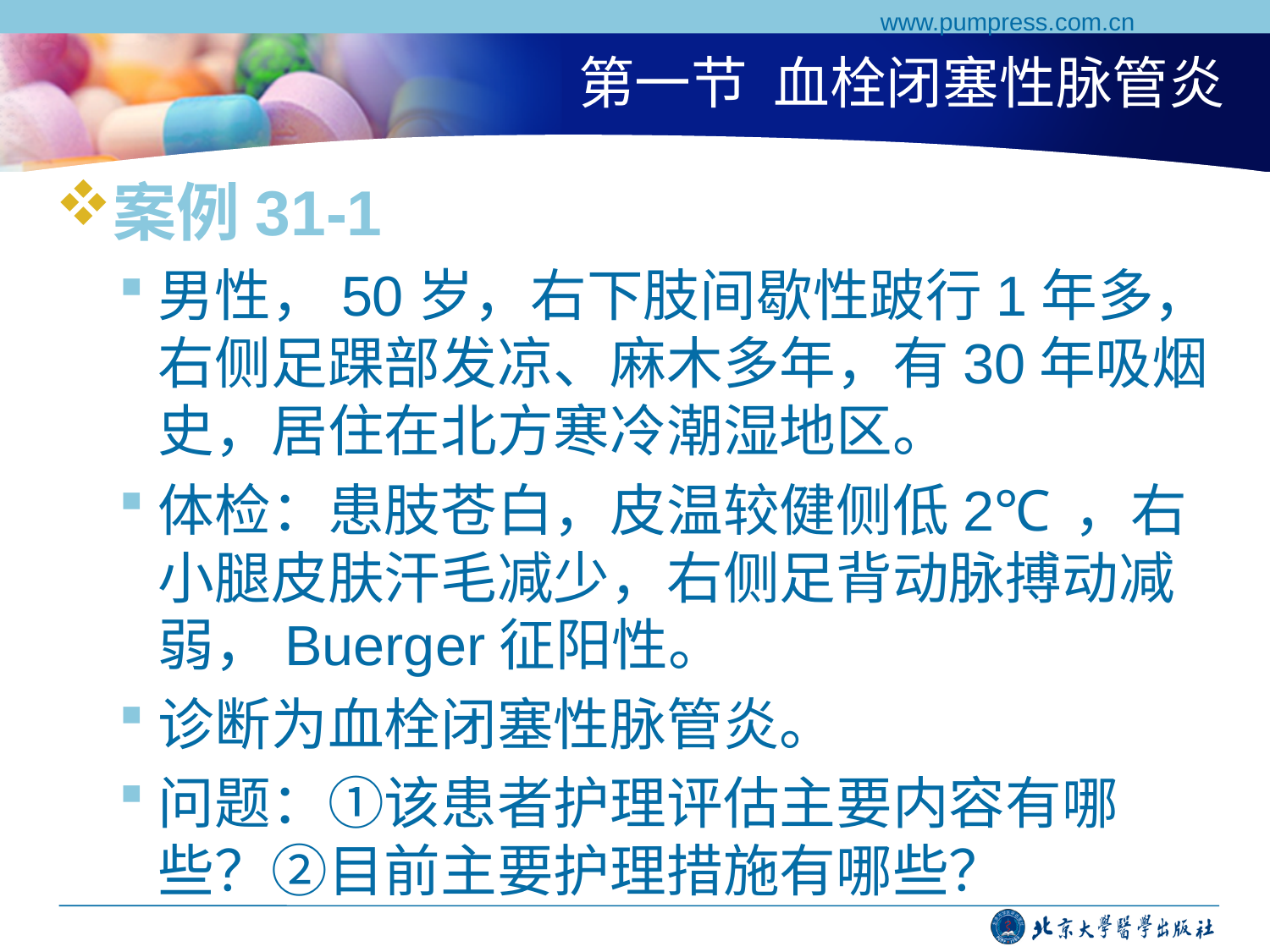

www.pumpress.com.cn
# 第一节  血栓闭塞性脉管炎
案例31-1
男性，50岁，右下肢间歇性跛行1年多，右侧足踝部发凉、麻木多年，有30年吸烟史，居住在北方寒冷潮湿地区。
体检：患肢苍白，皮温较健侧低2℃，右小腿皮肤汗毛减少，右侧足背动脉搏动减弱，Buerger征阳性。
诊断为血栓闭塞性脉管炎。
问题：①该患者护理评估主要内容有哪些？②目前主要护理措施有哪些？